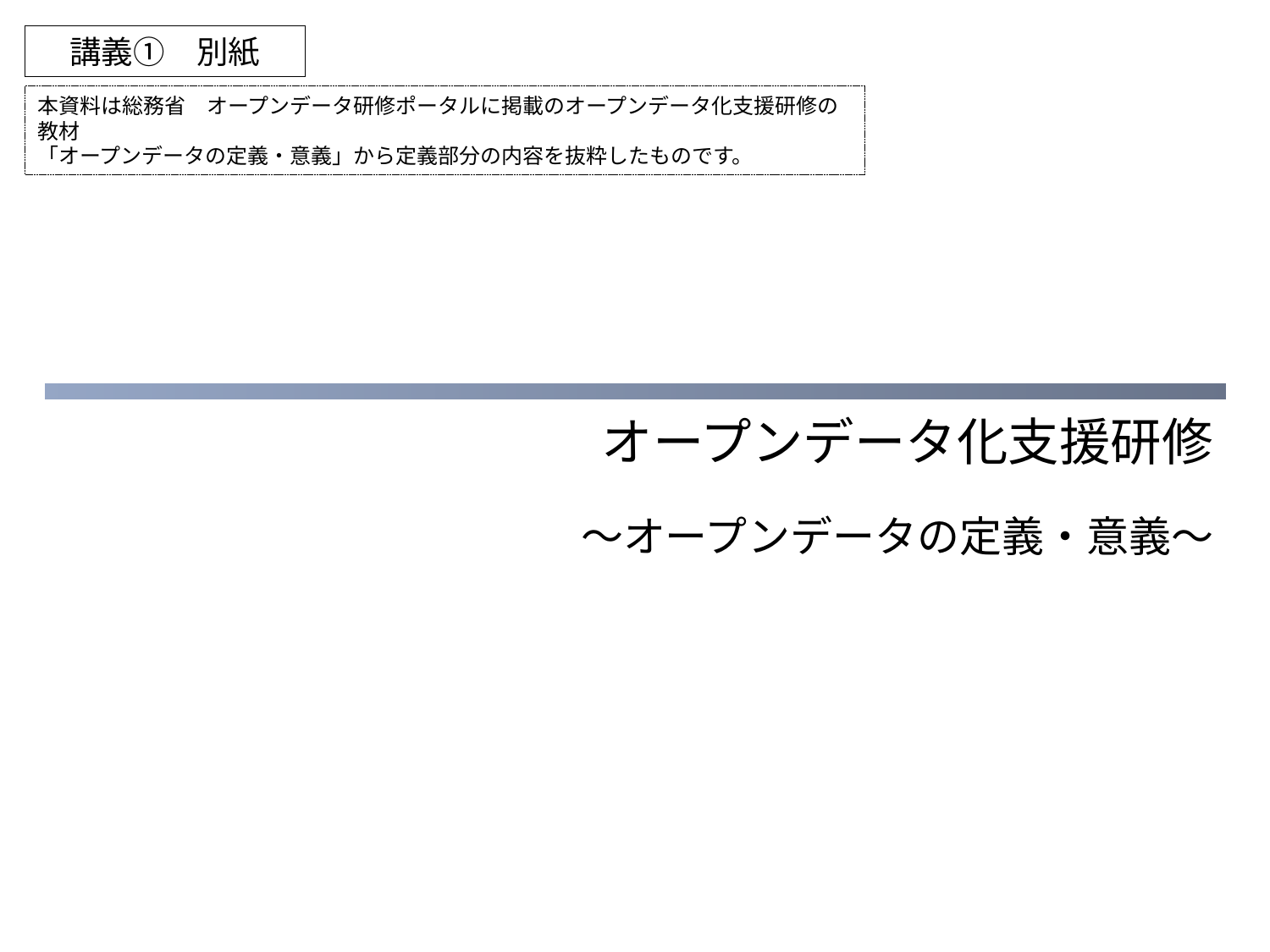

講義①　別紙
本資料は総務省　オープンデータ研修ポータルに掲載のオープンデータ化支援研修の教材
「オープンデータの定義・意義」から定義部分の内容を抜粋したものです。
# オープンデータ化支援研修
～オープンデータの定義・意義～